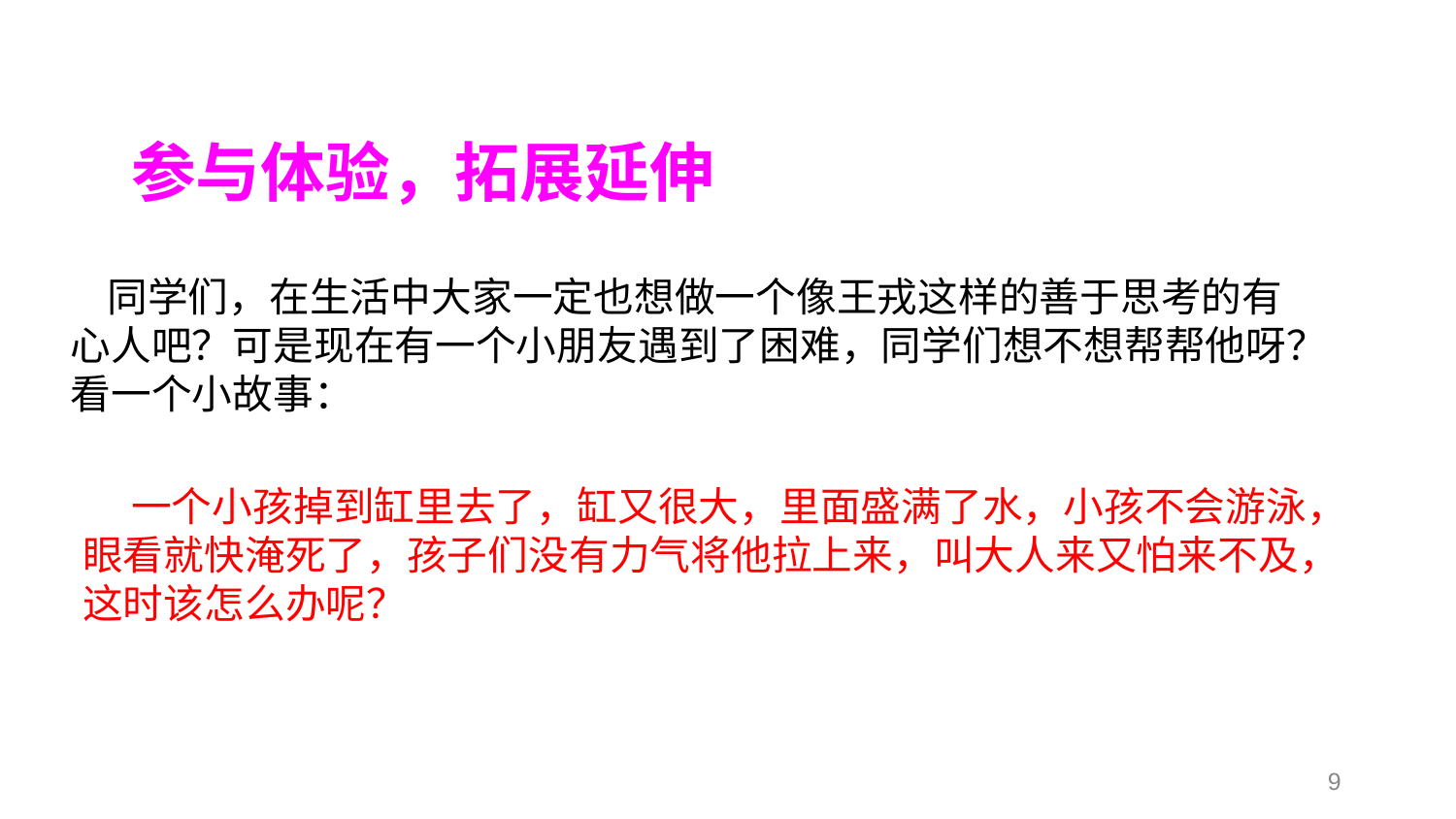

参与体验，拓展延伸
   同学们，在生活中大家一定也想做一个像王戎这样的善于思考的有心人吧？可是现在有一个小朋友遇到了困难，同学们想不想帮帮他呀？看一个小故事：
一个小孩掉到缸里去了，缸又很大，里面盛满了水，小孩不会游泳，眼看就快淹死了，孩子们没有力气将他拉上来，叫大人来又怕来不及，这时该怎么办呢？
9